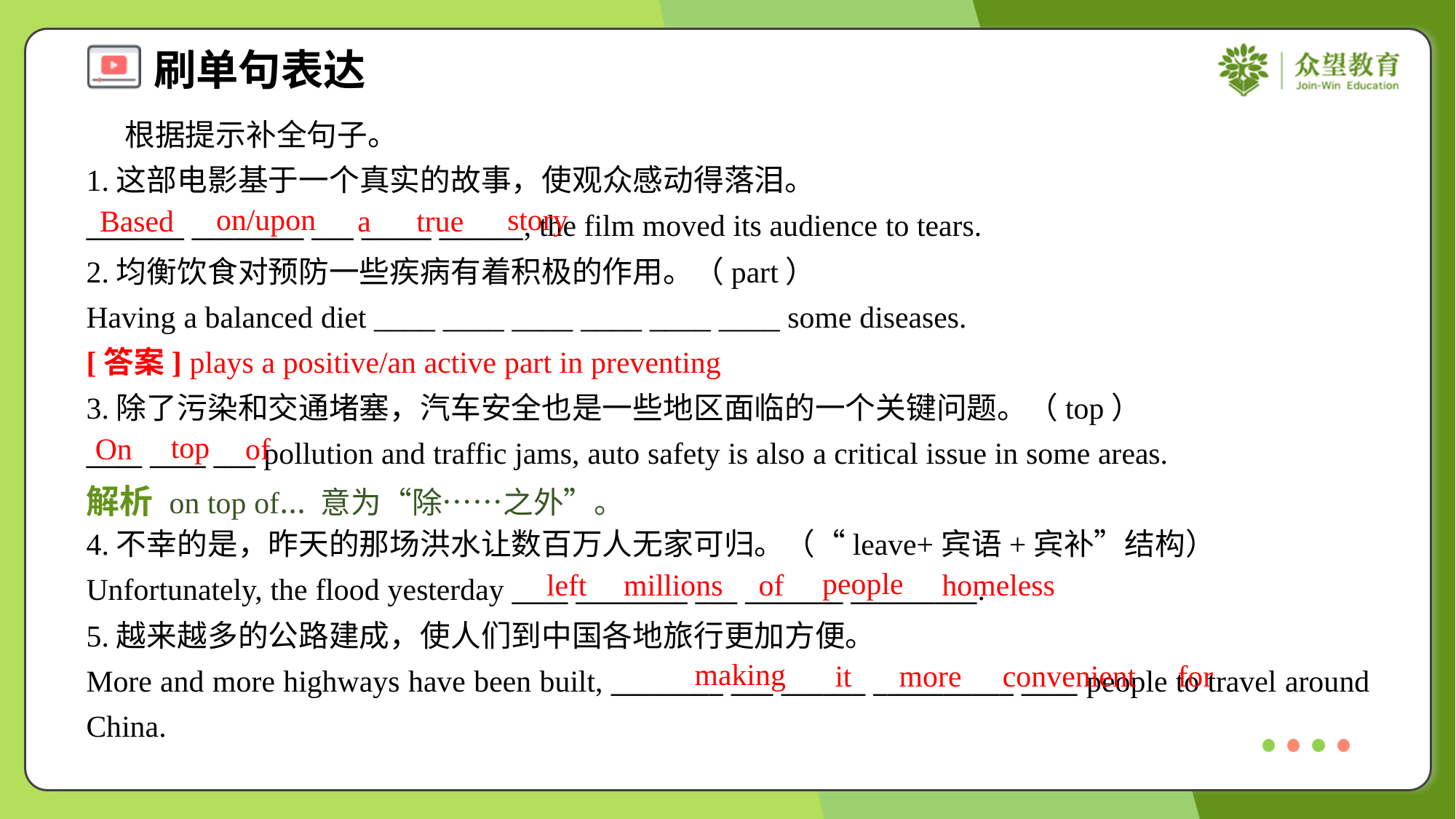

根据提示补全句子。
1.这部电影基于一个真实的故事，使观众感动得落泪。
_______ ________ ___ _____ ______, the film moved its audience to tears.
on/upon
story
Based
a
true
2.均衡饮食对预防一些疾病有着积极的作用。（part）
Having a balanced diet ____ ____ ____ ____ ____ ____ some diseases.
[答案] plays a positive/an active part in preventing
3.除了污染和交通堵塞，汽车安全也是一些地区面临的一个关键问题。（top）
____ ____ ___ pollution and traffic jams, auto safety is also a critical issue in some areas.
top
On
of
解析 on top of… 意为“除……之外”。
4.不幸的是，昨天的那场洪水让数百万人无家可归。（“leave+宾语+宾补”结构）
Unfortunately, the flood yesterday ____ ________ ___ _______ _________.
people
left
millions
of
homeless
5.越来越多的公路建成，使人们到中国各地旅行更加方便。
More and more highways have been built, ________ ___ ______ __________ ____ people to travel around China.
making
it
more
convenient
for